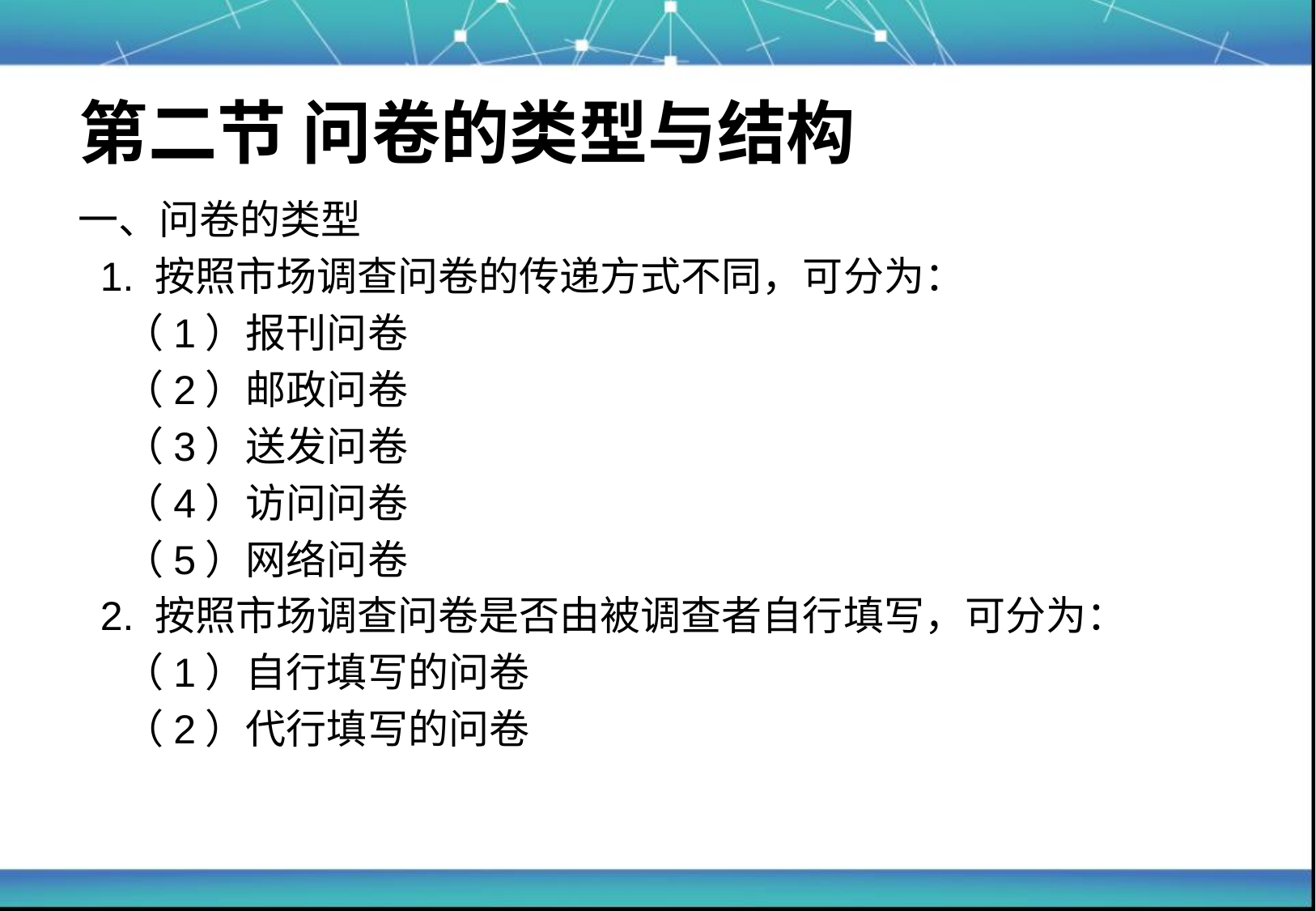

# 第二节 问卷的类型与结构
一、问卷的类型
  1. 按照市场调查问卷的传递方式不同，可分为：
	（1）报刊问卷
	（2）邮政问卷
	（3）送发问卷
	（4）访问问卷
	（5）网络问卷
  2. 按照市场调查问卷是否由被调查者自行填写，可分为：
	（1）自行填写的问卷
	（2）代行填写的问卷